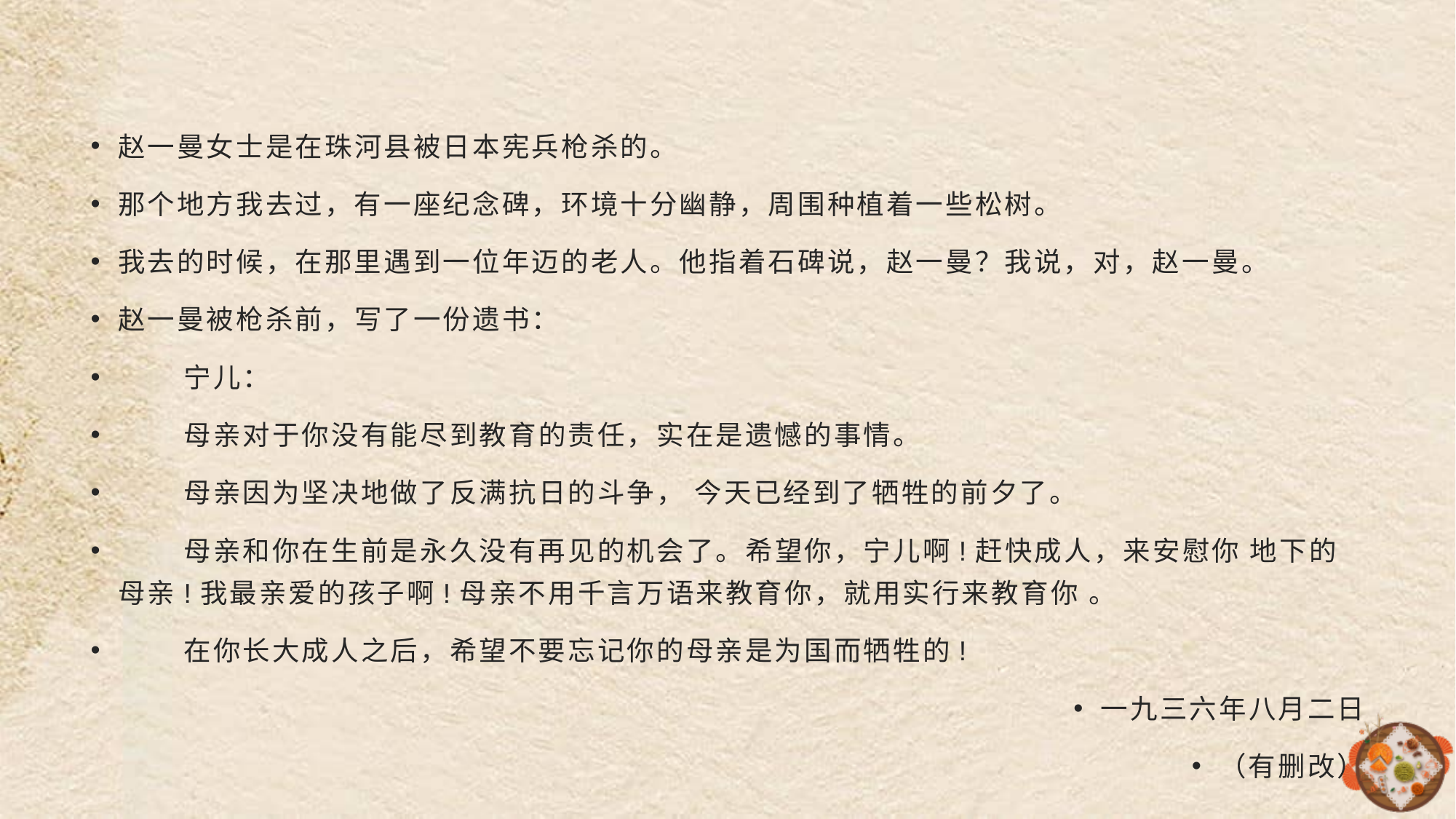

#
赵一曼女士是在珠河县被日本宪兵枪杀的。
那个地方我去过，有一座纪念碑，环境十分幽静，周围种植着一些松树。
我去的时候，在那里遇到一位年迈的老人。他指着石碑说，赵一曼？我说，对，赵一曼。
赵一曼被枪杀前，写了一份遗书：
       宁儿：
       母亲对于你没有能尽到教育的责任，实在是遗憾的事情。
       母亲因为坚决地做了反满抗日的斗争， 今天已经到了牺牲的前夕了。
       母亲和你在生前是永久没有再见的机会了。希望你，宁儿啊!赶快成人，来安慰你 地下的母亲!我最亲爱的孩子啊!母亲不用千言万语来教育你，就用实行来教育你 。
       在你长大成人之后，希望不要忘记你的母亲是为国而牺牲的!
一九三六年八月二日
（有删改）